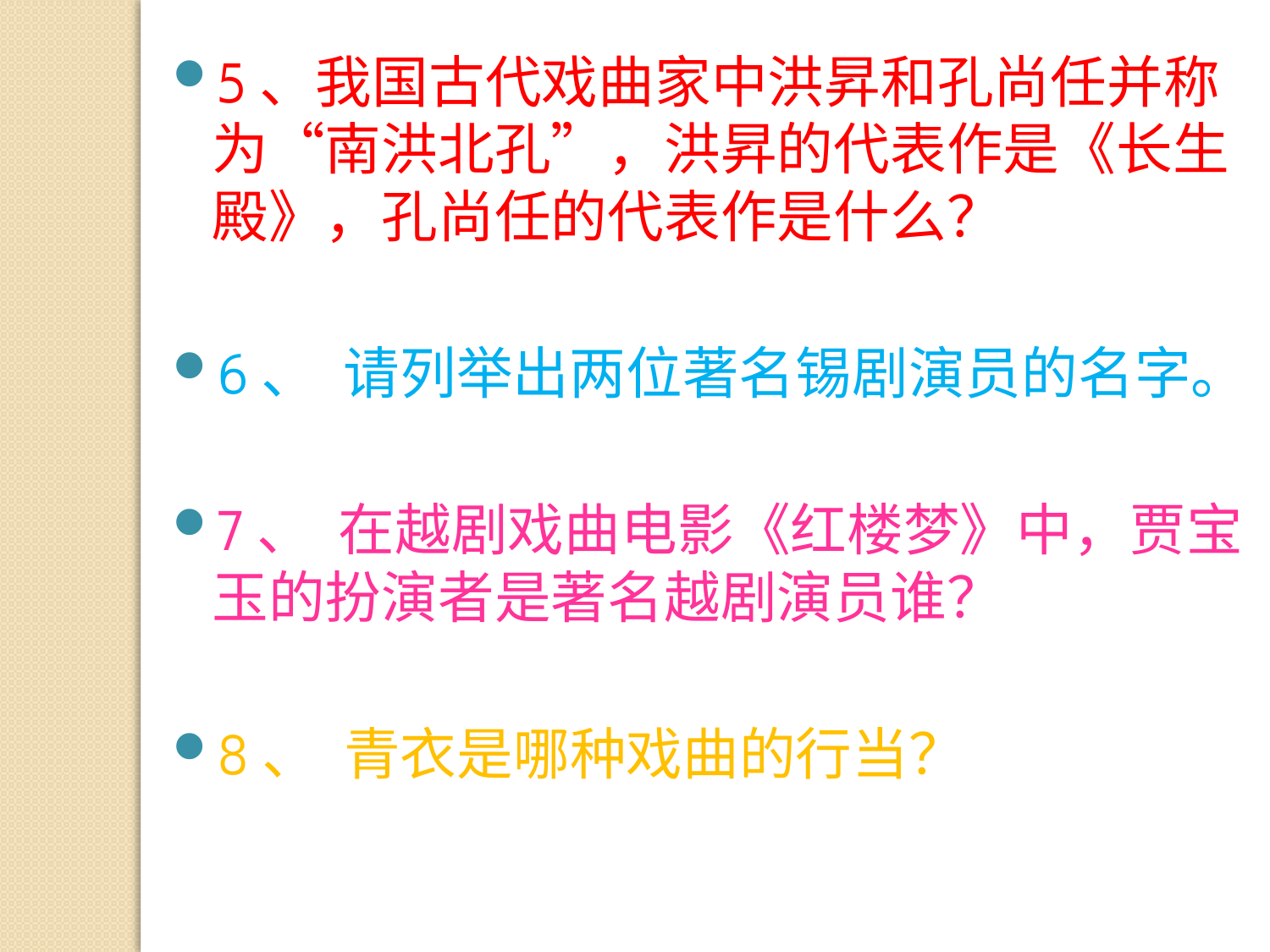

5、我国古代戏曲家中洪昇和孔尚任并称为“南洪北孔”，洪昇的代表作是《长生殿》，孔尚任的代表作是什么？

6、  请列举出两位著名锡剧演员的名字。

7、  在越剧戏曲电影《红楼梦》中，贾宝玉的扮演者是著名越剧演员谁？

8、  青衣是哪种戏曲的行当？